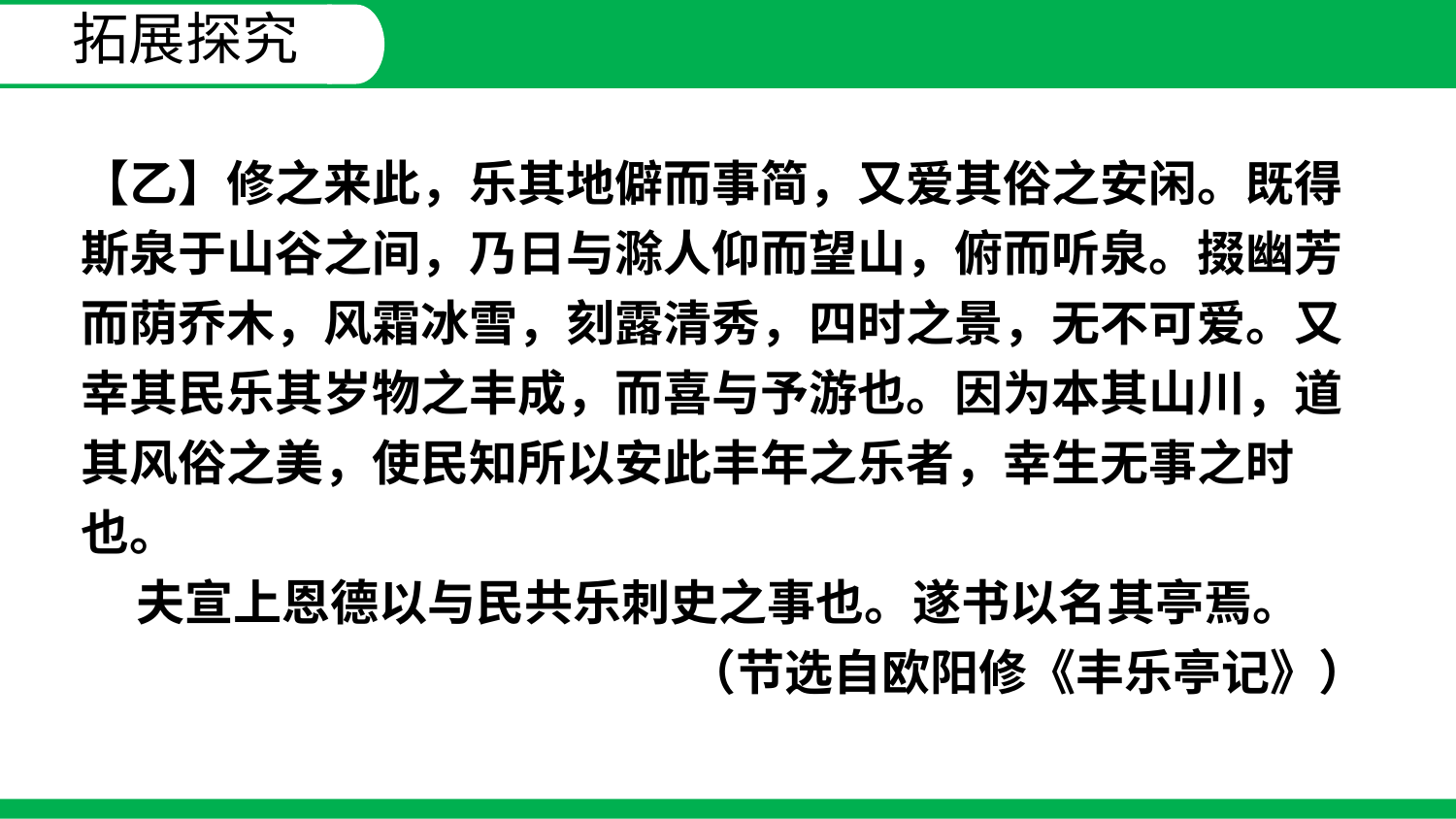

拓展探究
【乙】修之来此，乐其地僻而事简，又爱其俗之安闲。既得斯泉于山谷之间，乃日与滁人仰而望山，俯而听泉。掇幽芳而荫乔木，风霜冰雪，刻露清秀，四时之景，无不可爱。又幸其民乐其岁物之丰成，而喜与予游也。因为本其山川，道其风俗之美，使民知所以安此丰年之乐者，幸生无事之时
也。
    夫宣上恩德以与民共乐刺史之事也。遂书以名其亭焉。
（节选自欧阳修《丰乐亭记》）